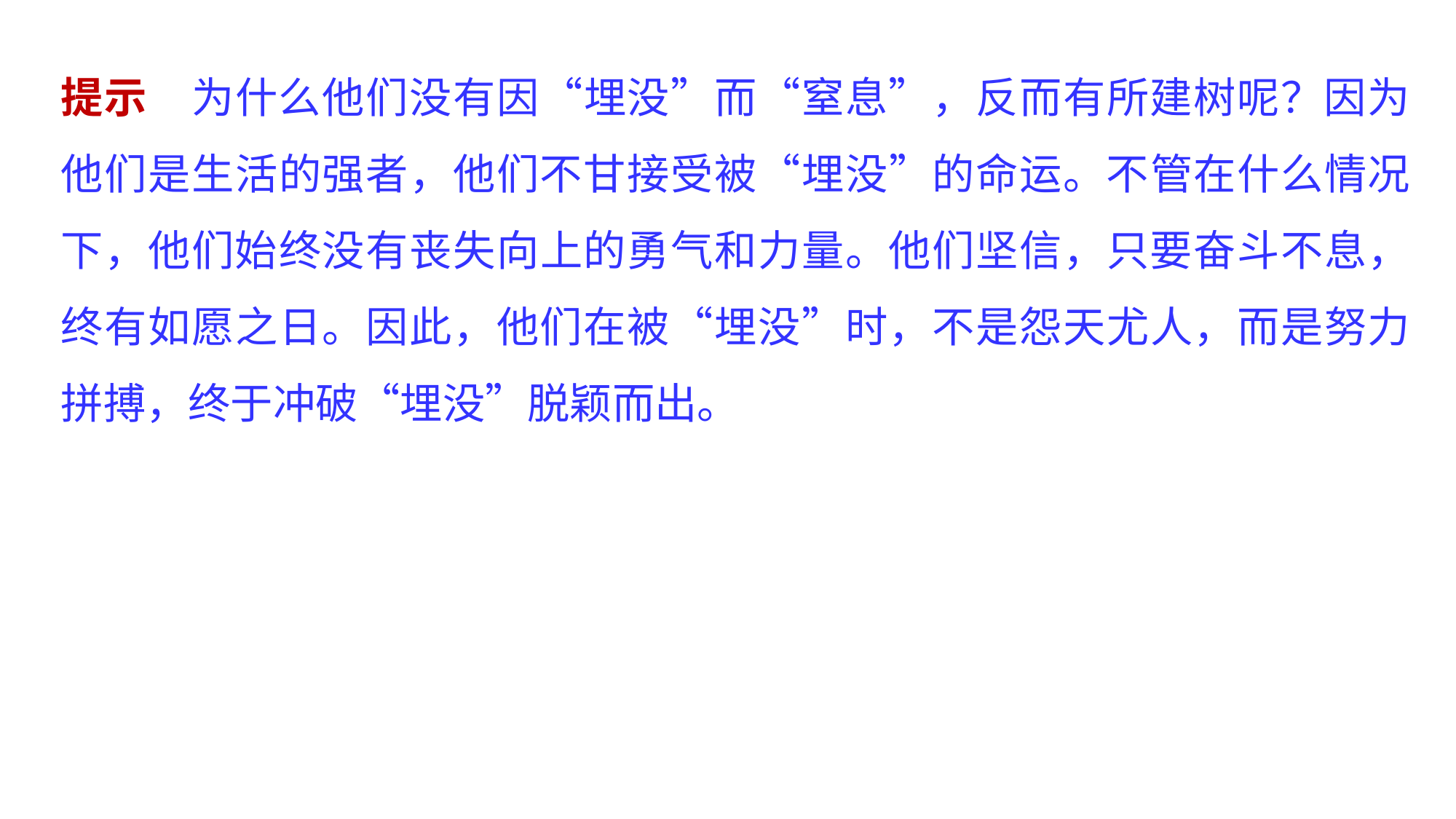

提示　为什么他们没有因“埋没”而“窒息”，反而有所建树呢？因为他们是生活的强者，他们不甘接受被“埋没”的命运。不管在什么情况下，他们始终没有丧失向上的勇气和力量。他们坚信，只要奋斗不息，终有如愿之日。因此，他们在被“埋没”时，不是怨天尤人，而是努力拼搏，终于冲破“埋没”脱颖而出。